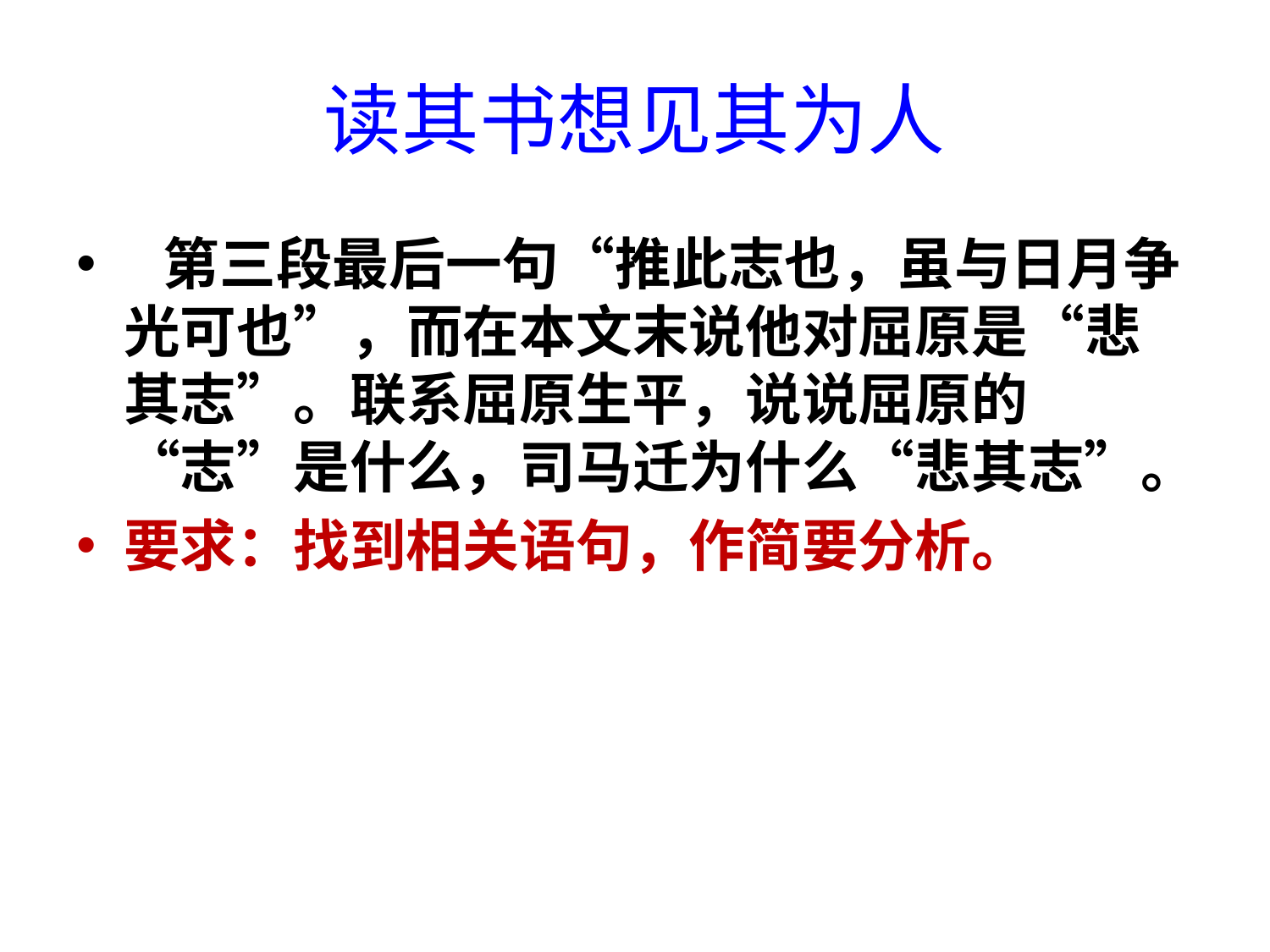

# 读其书想见其为人
  第三段最后一句“推此志也，虽与日月争光可也”，而在本文末说他对屈原是“悲其志”。联系屈原生平，说说屈原的“志”是什么，司马迁为什么“悲其志”。
要求：找到相关语句，作简要分析。